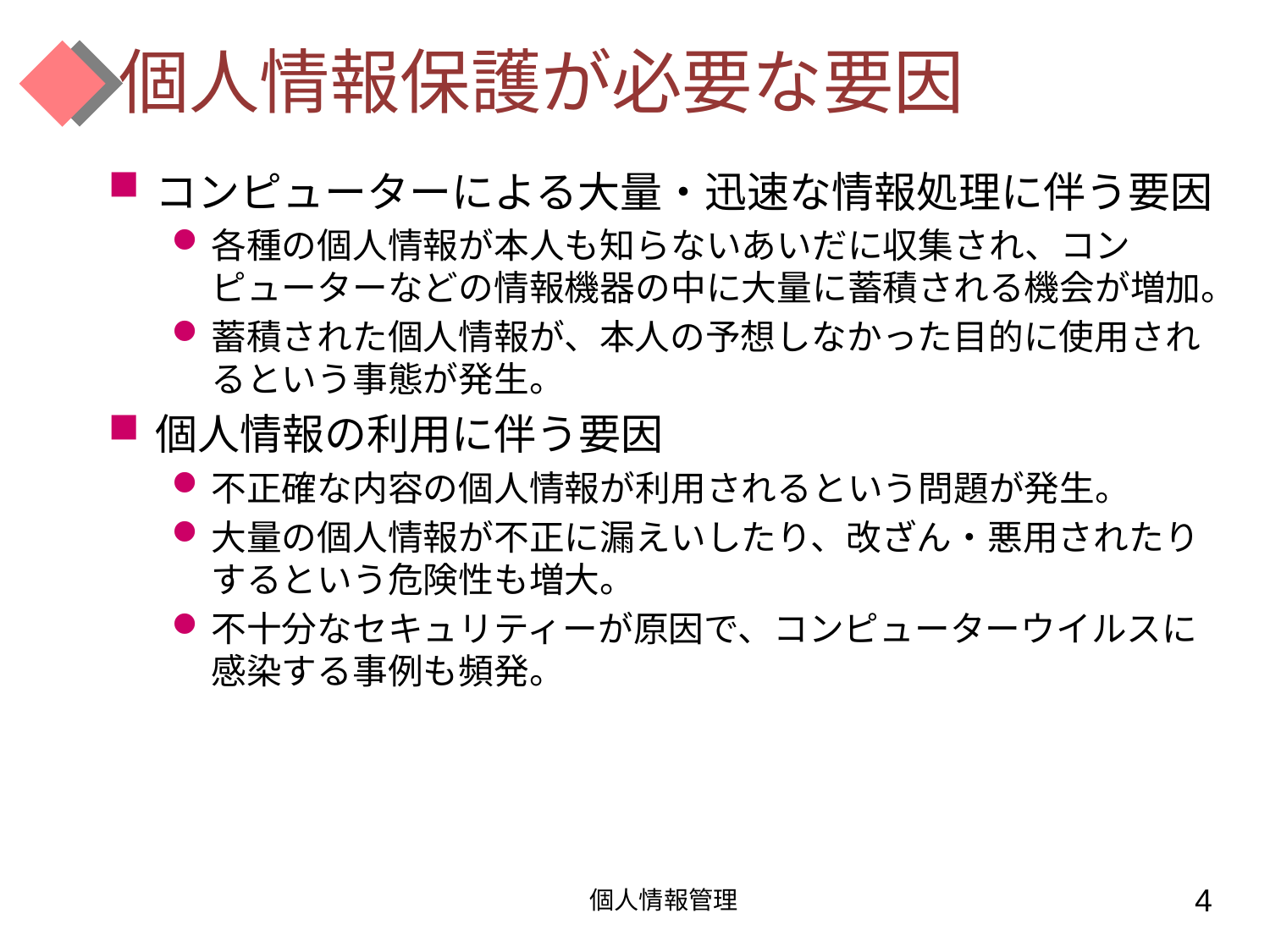

# 個人情報保護が必要な要因
コンピューターによる大量・迅速な情報処理に伴う要因
各種の個人情報が本人も知らないあいだに収集され、コンピューターなどの情報機器の中に大量に蓄積される機会が増加。
蓄積された個人情報が、本人の予想しなかった目的に使用されるという事態が発生。
個人情報の利用に伴う要因
不正確な内容の個人情報が利用されるという問題が発生。
大量の個人情報が不正に漏えいしたり、改ざん・悪用されたりするという危険性も増大。
不十分なセキュリティーが原因で、コンピューターウイルスに感染する事例も頻発。
個人情報管理
4